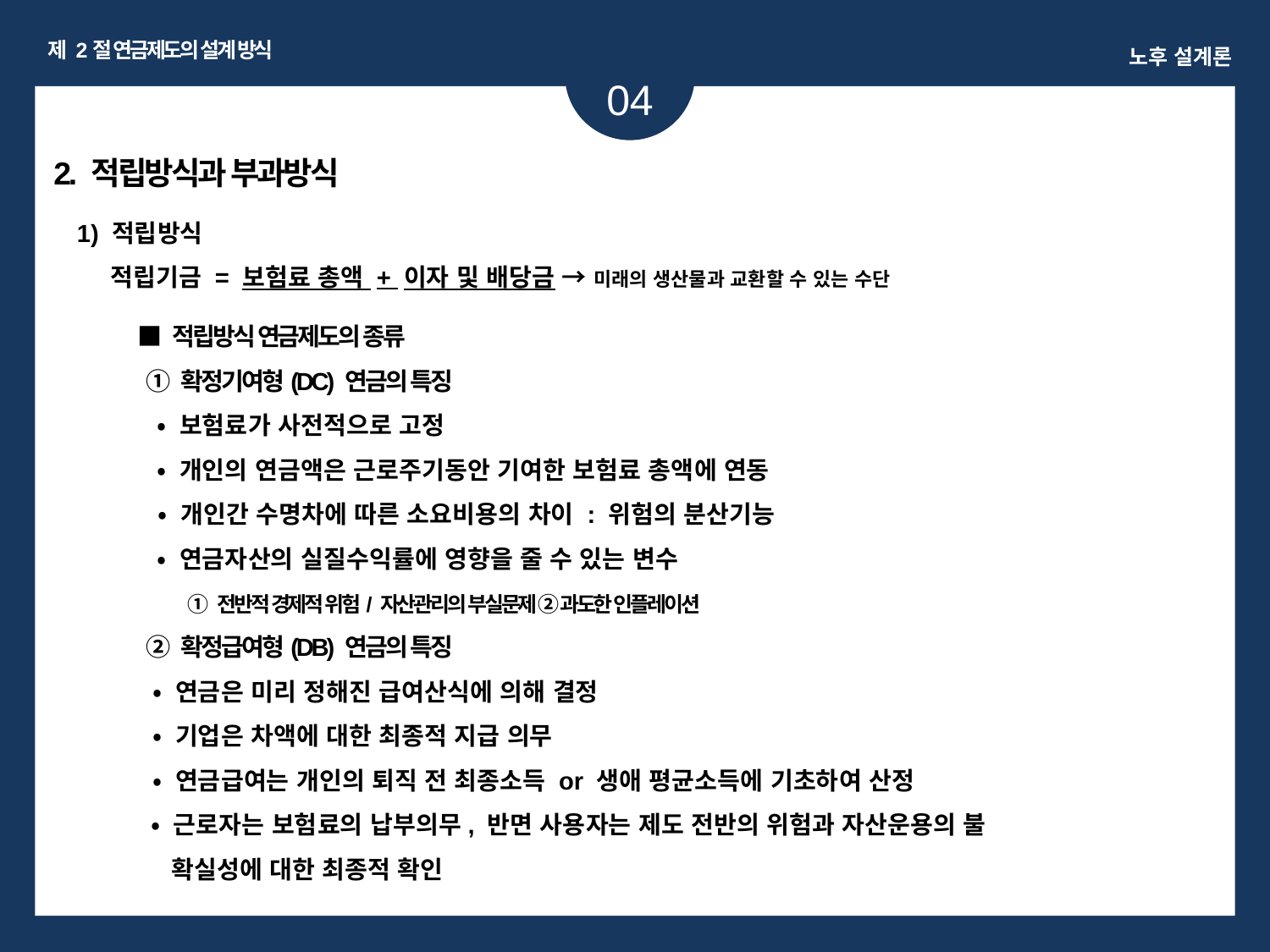

제 2절 연금제도의 설계 방식
노후 설계론
04
ㅏㅏ
2. 적립방식과 부과방식
 1) 적립방식
     적립기금 = 보험료 총액 + 이자 및 배당금 → 미래의 생산물과 교환할 수 있는 수단
■ 적립방식 연금제도의 종류
  ① 확정기여형(DC) 연금의 특징
    • 보험료가 사전적으로 고정
    • 개인의 연금액은 근로주기동안 기여한 보험료 총액에 연동
   • 개인간 수명차에 따른 소요비용의 차이 : 위험의 분산기능
    • 연금자산의 실질수익률에 영향을 줄 수 있는 변수
           ① 전반적 경제적 위험/ 자산관리의 부실문제 ② 과도한 인플레이션
  ② 확정급여형(DB) 연금의 특징
   • 연금은 미리 정해진 급여산식에 의해 결정
   • 기업은 차액에 대한 최종적 지급 의무
   • 연금급여는 개인의 퇴직 전 최종소득 or 생애 평균소득에 기초하여 산정
  • 근로자는 보험료의 납부의무, 반면 사용자는 제도 전반의 위험과 자산운용의 불
    확실성에 대한 최종적 확인